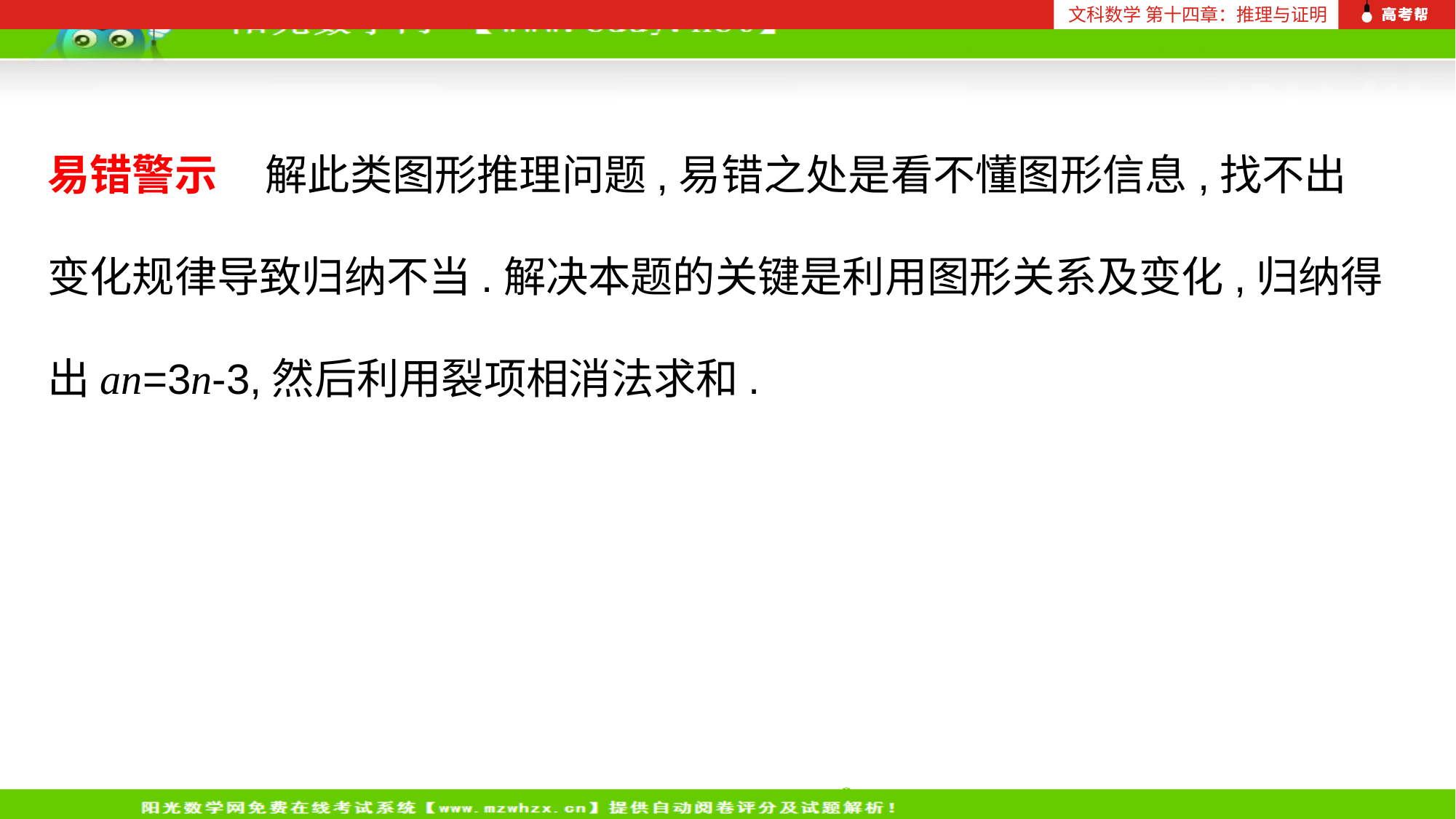

文科数学 第十四章：推理与证明

易错警示     解此类图形推理问题,易错之处是看不懂图形信息,找不出变化规律导致归纳不当.解决本题的关键是利用图形关系及变化,归纳得出an=3n-3,然后利用裂项相消法求和.